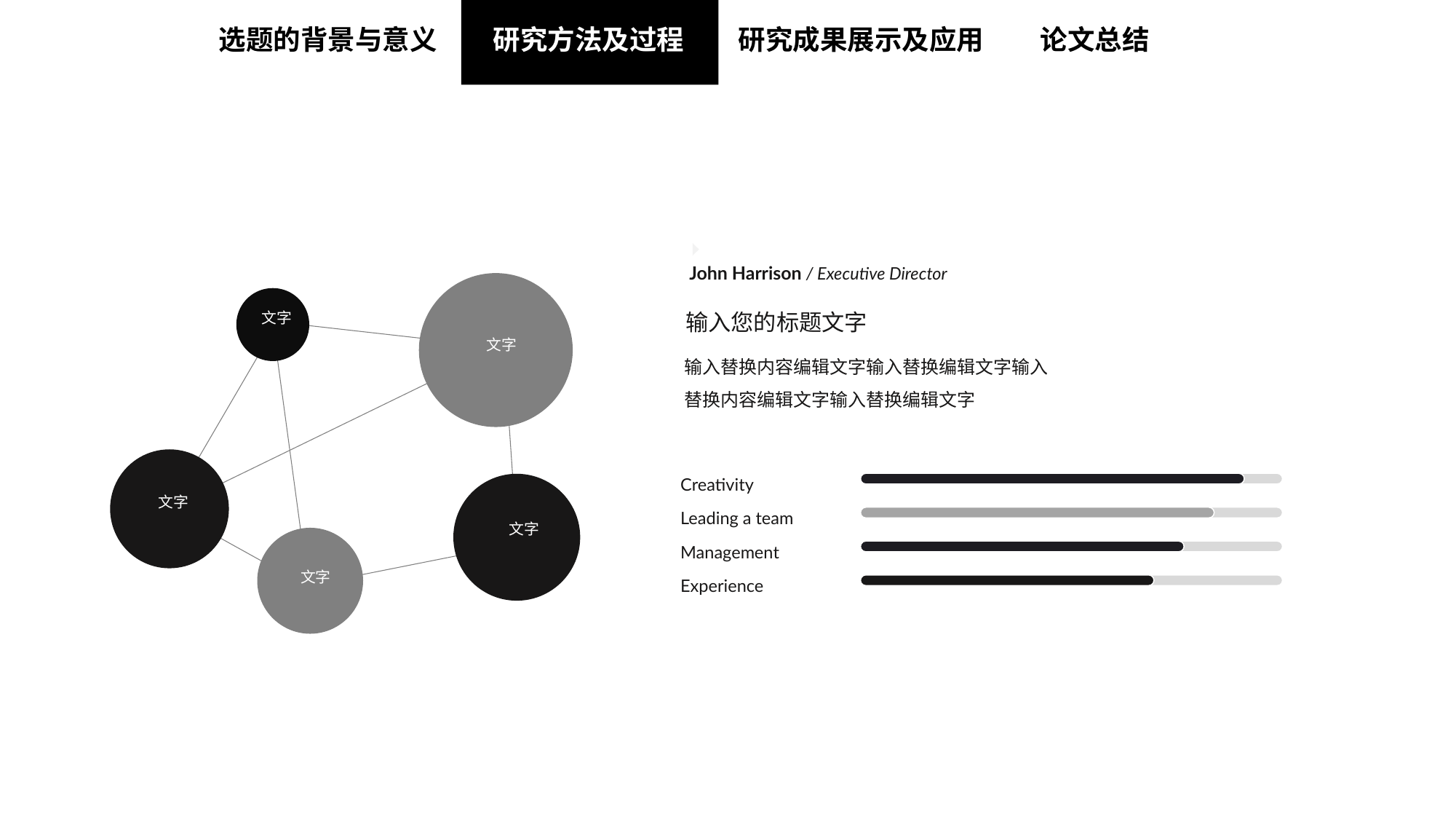

选题的背景与意义
研究方法及过程
研究成果展示及应用
论文总结

John Harrison / Executive Director

文字

文字

文字
文字

文字
输入您的标题文字
输入替换内容编辑文字输入替换编辑文字输入替换内容编辑文字输入替换编辑文字
Creativity

Leading a team

Management

Experience